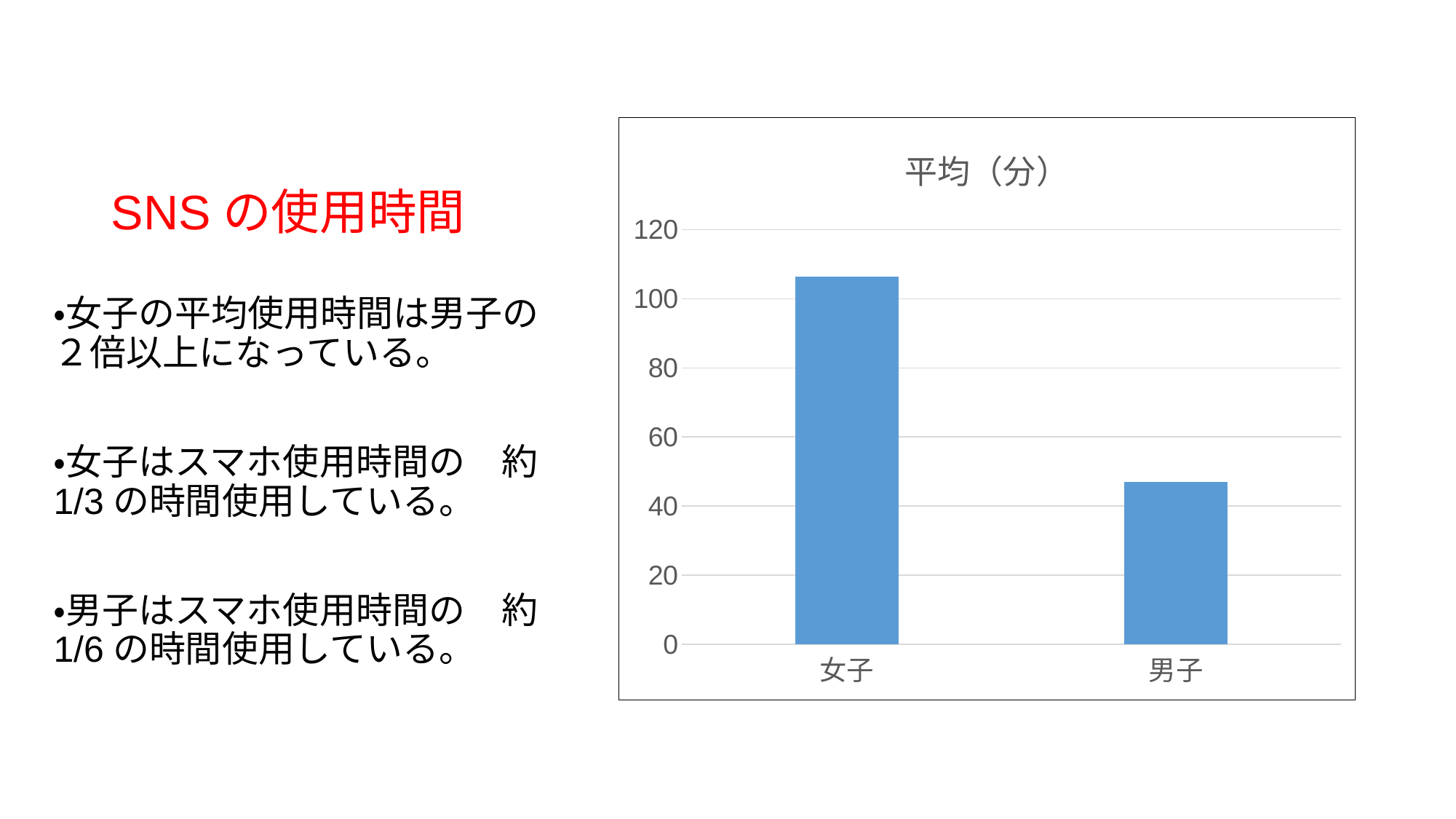

# SNSの使用時間

### Chart: 平均（分）

| Category |  |
|---|---|
| 女子 | 106.51851851851852 |
| 男子 | 46.95652173913044 |
・女子の平均使用時間は男子の２倍以上になっている。

・女子はスマホ使用時間の　約1/3の時間使用している。

・男子はスマホ使用時間の　約1/6の時間使用している。